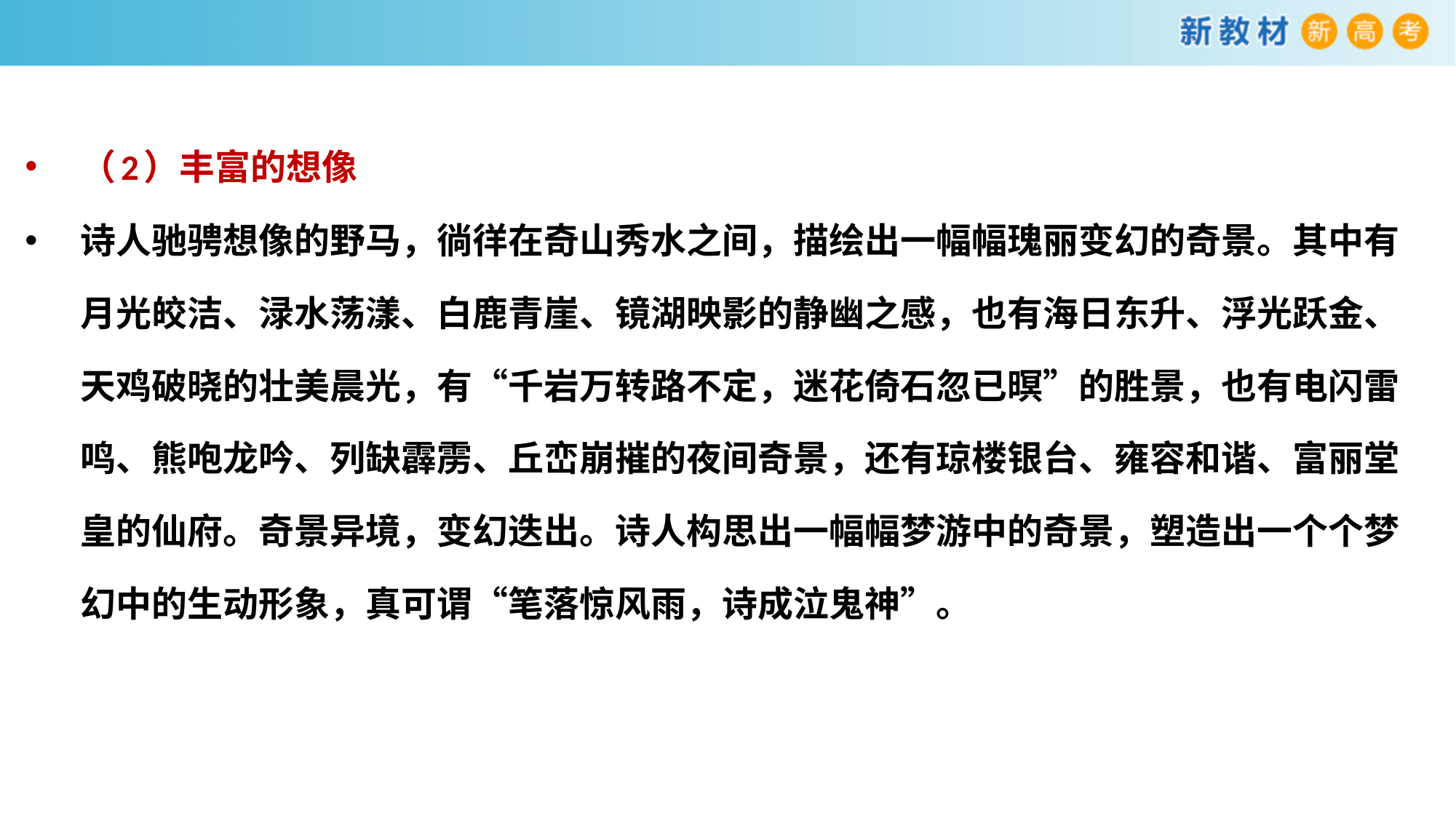

（2）丰富的想像
诗人驰骋想像的野马，徜徉在奇山秀水之间，描绘出一幅幅瑰丽变幻的奇景。其中有月光皎洁、渌水荡漾、白鹿青崖、镜湖映影的静幽之感，也有海日东升、浮光跃金、天鸡破晓的壮美晨光，有“千岩万转路不定，迷花倚石忽已暝”的胜景，也有电闪雷鸣、熊咆龙吟、列缺霹雳、丘峦崩摧的夜间奇景，还有琼楼银台、雍容和谐、富丽堂皇的仙府。奇景异境，变幻迭出。诗人构思出一幅幅梦游中的奇景，塑造出一个个梦幻中的生动形象，真可谓“笔落惊风雨，诗成泣鬼神”。